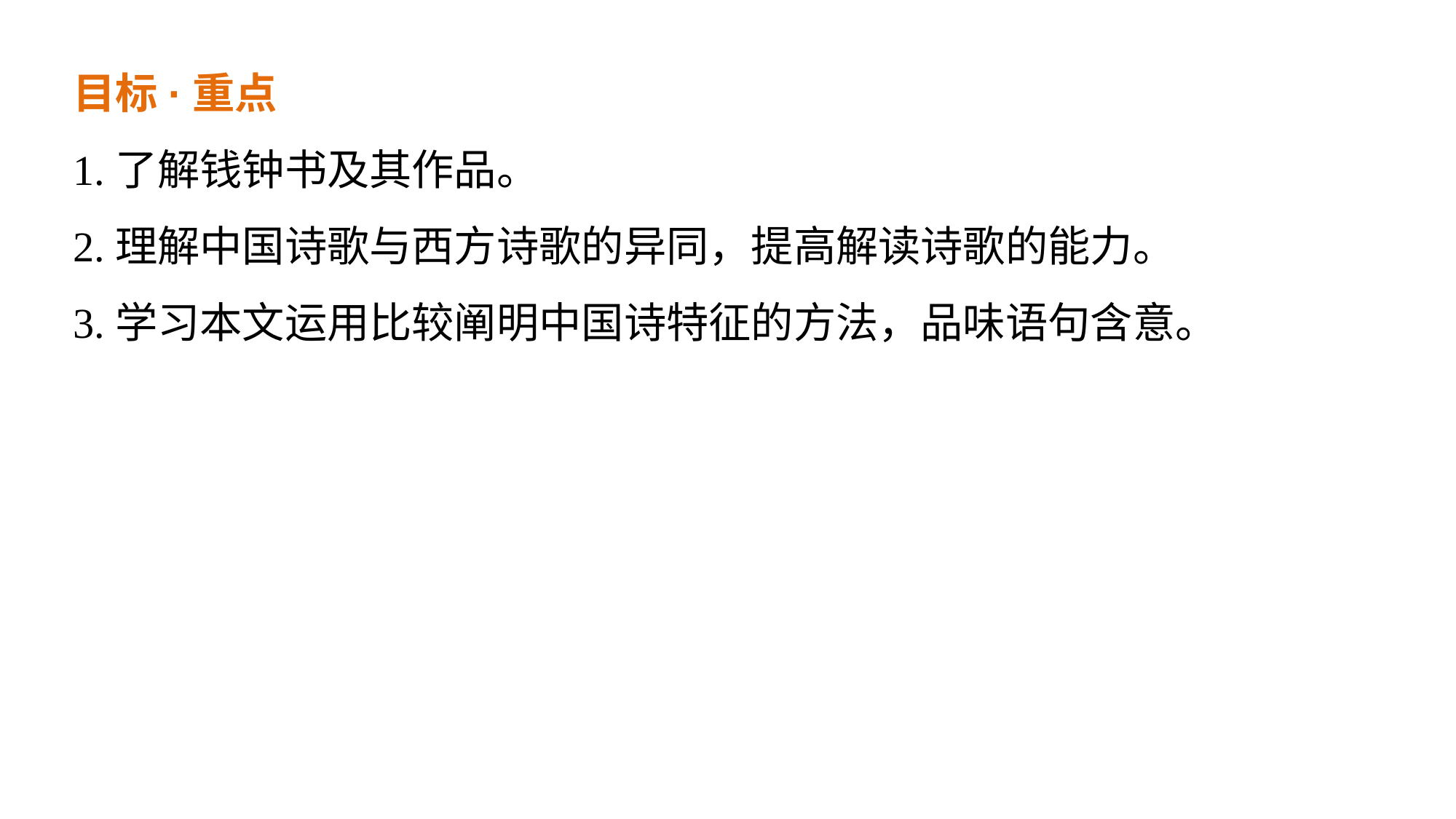

目标·重点
1.了解钱钟书及其作品。
2.理解中国诗歌与西方诗歌的异同，提高解读诗歌的能力。
3.学习本文运用比较阐明中国诗特征的方法，品味语句含意。